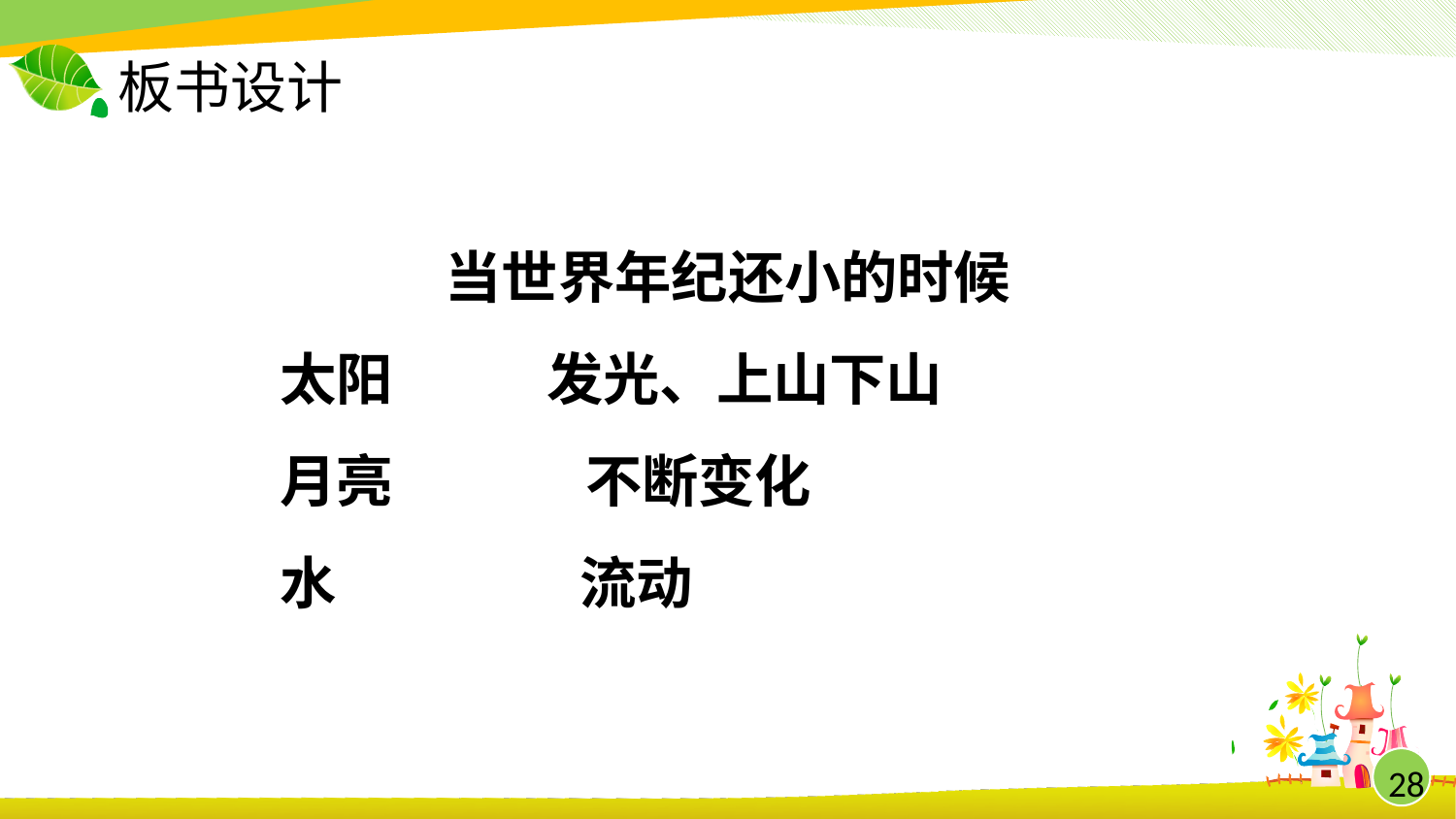

# 板书设计
当世界年纪还小的时候
    太阳            发光、上山下山
    月亮               不断变化
    水                   流动